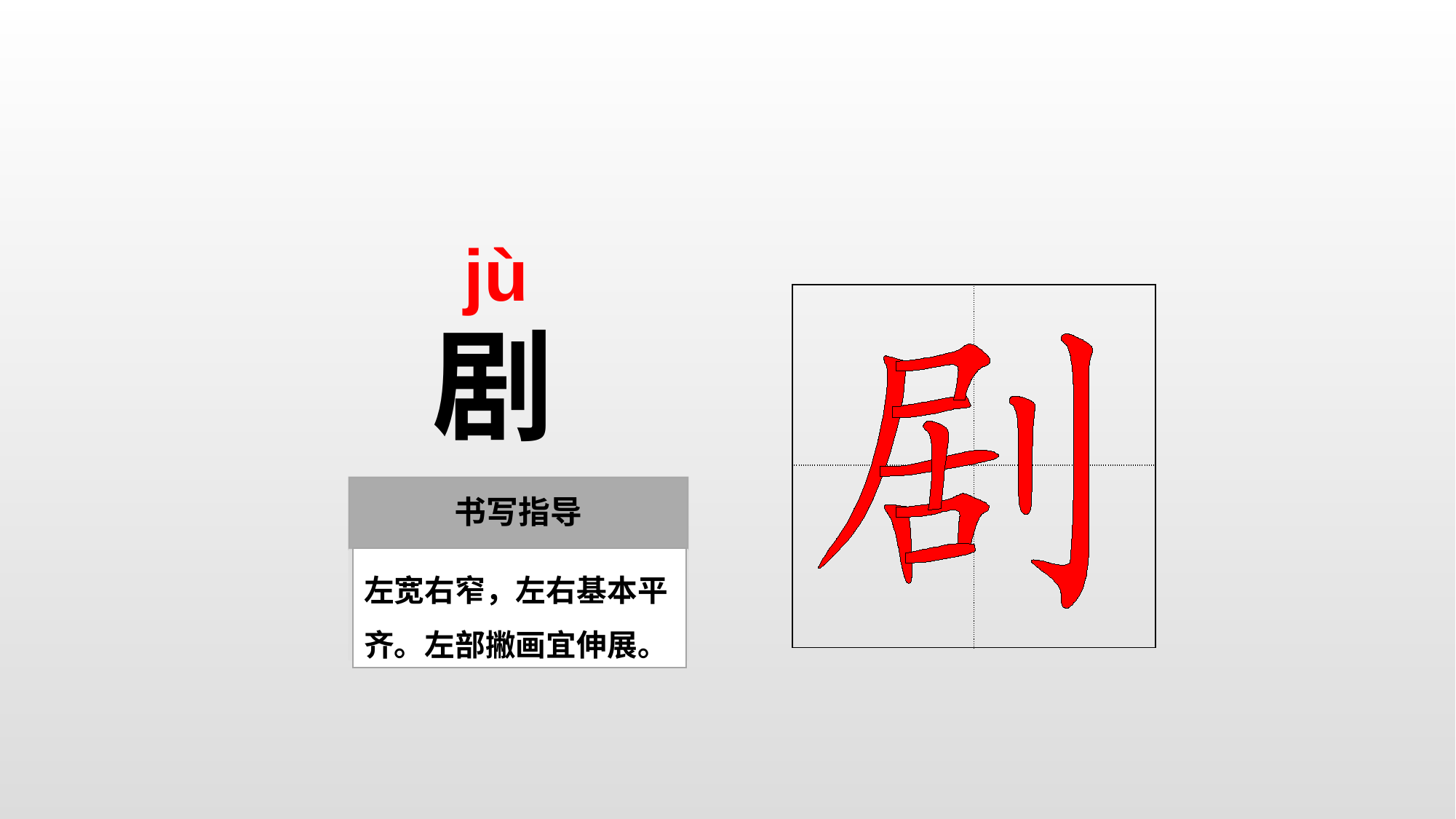

jù
|  |  |
| --- | --- |
|  |  |
剧

书写指导
左宽右窄，左右基本平齐。左部撇画宜伸展。